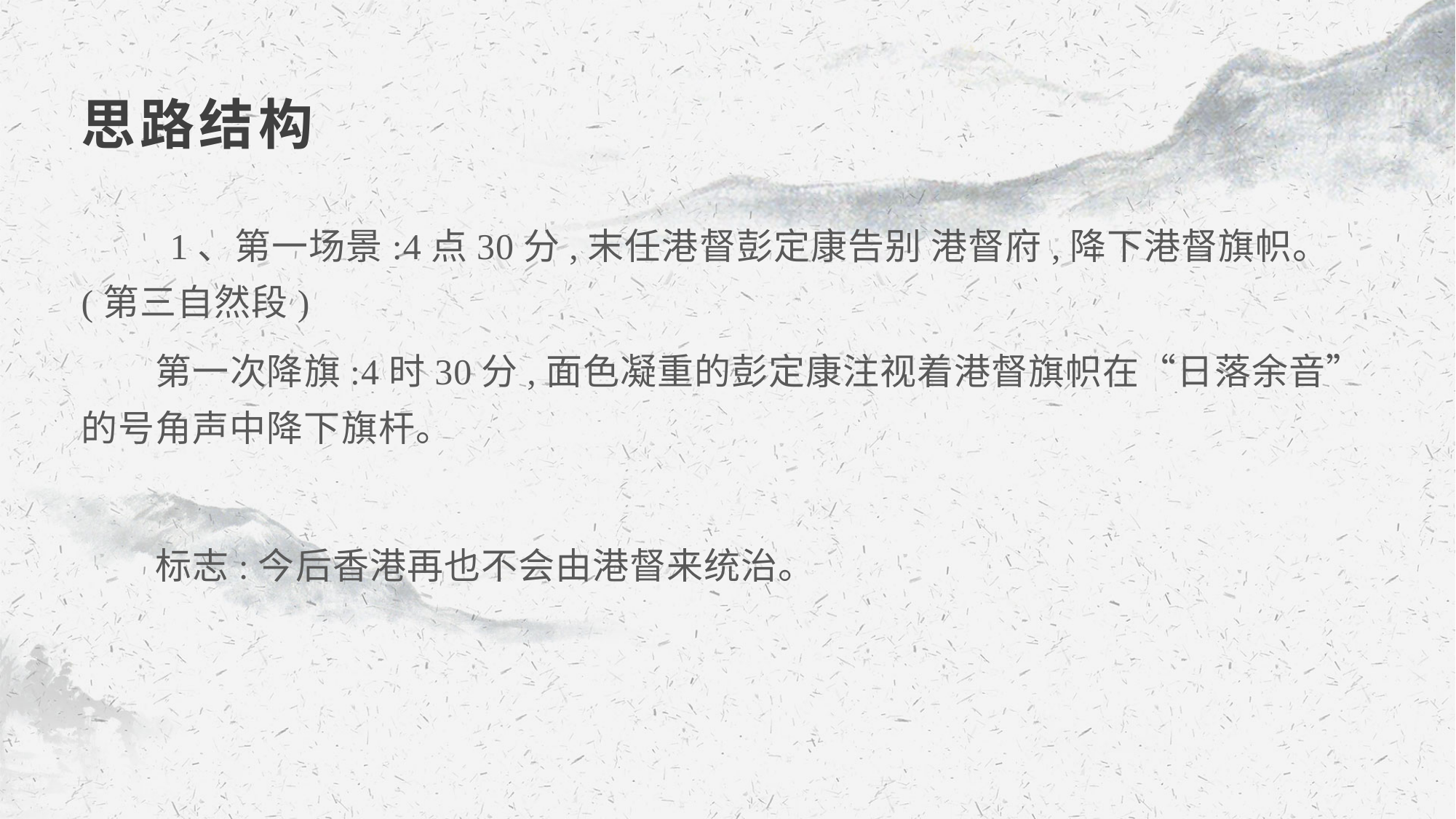

思路结构
         1、第一场景:4点30分,末任港督彭定康告别 港督府,降下港督旗帜。(第三自然段)
　　第一次降旗:4时30分,面色凝重的彭定康注视着港督旗帜在“日落余音”的号角声中降下旗杆。

　　标志:今后香港再也不会由港督来统治。